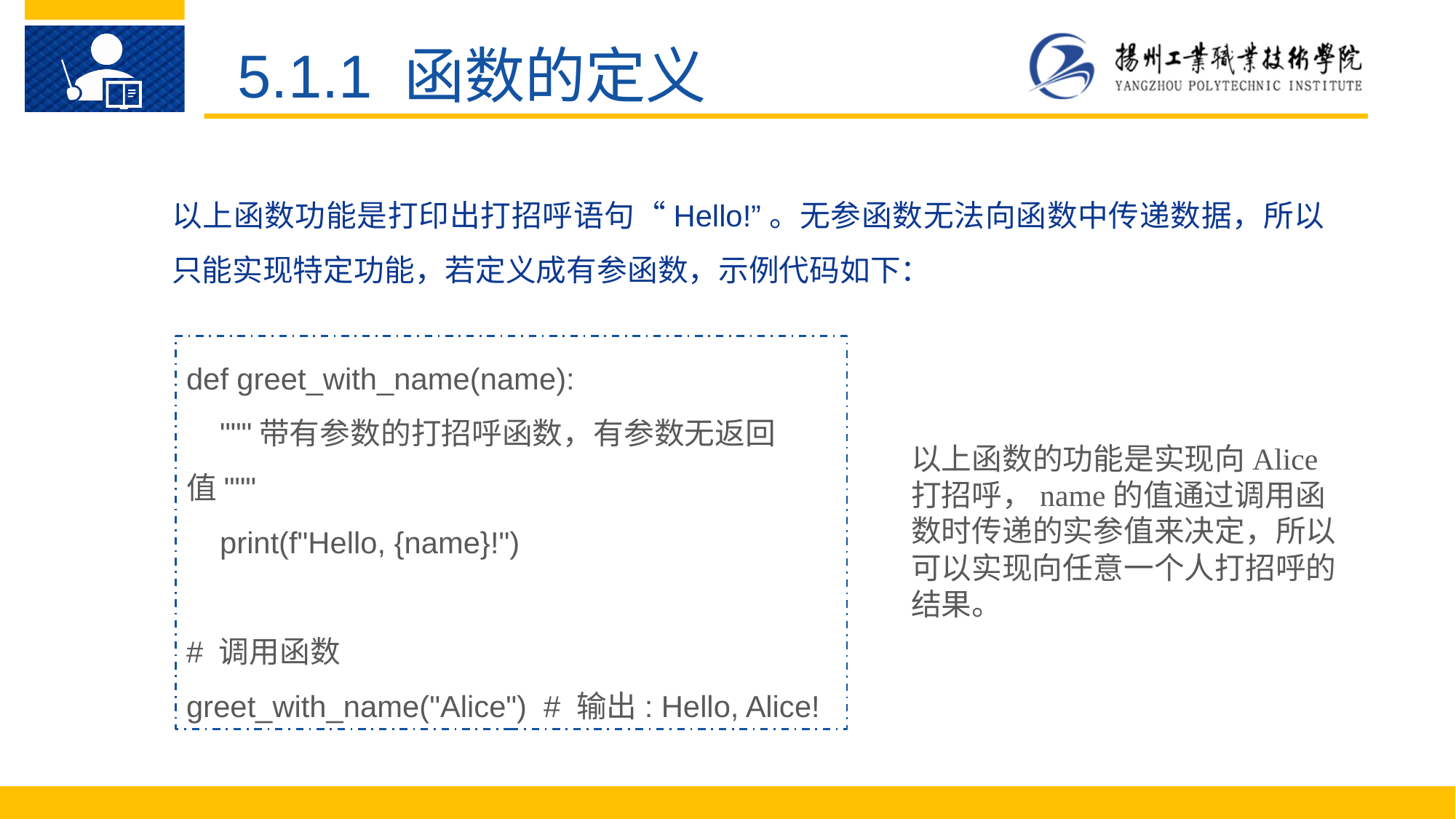

5.1.1 函数的定义
以上函数功能是打印出打招呼语句“Hello!”。无参函数无法向函数中传递数据，所以只能实现特定功能，若定义成有参函数，示例代码如下：
def greet_with_name(name):
    """带有参数的打招呼函数，有参数无返回值"""
    print(f"Hello, {name}!")

# 调用函数
greet_with_name("Alice")  # 输出: Hello, Alice!
以上函数的功能是实现向Alice打招呼，name的值通过调用函数时传递的实参值来决定，所以可以实现向任意一个人打招呼的结果。